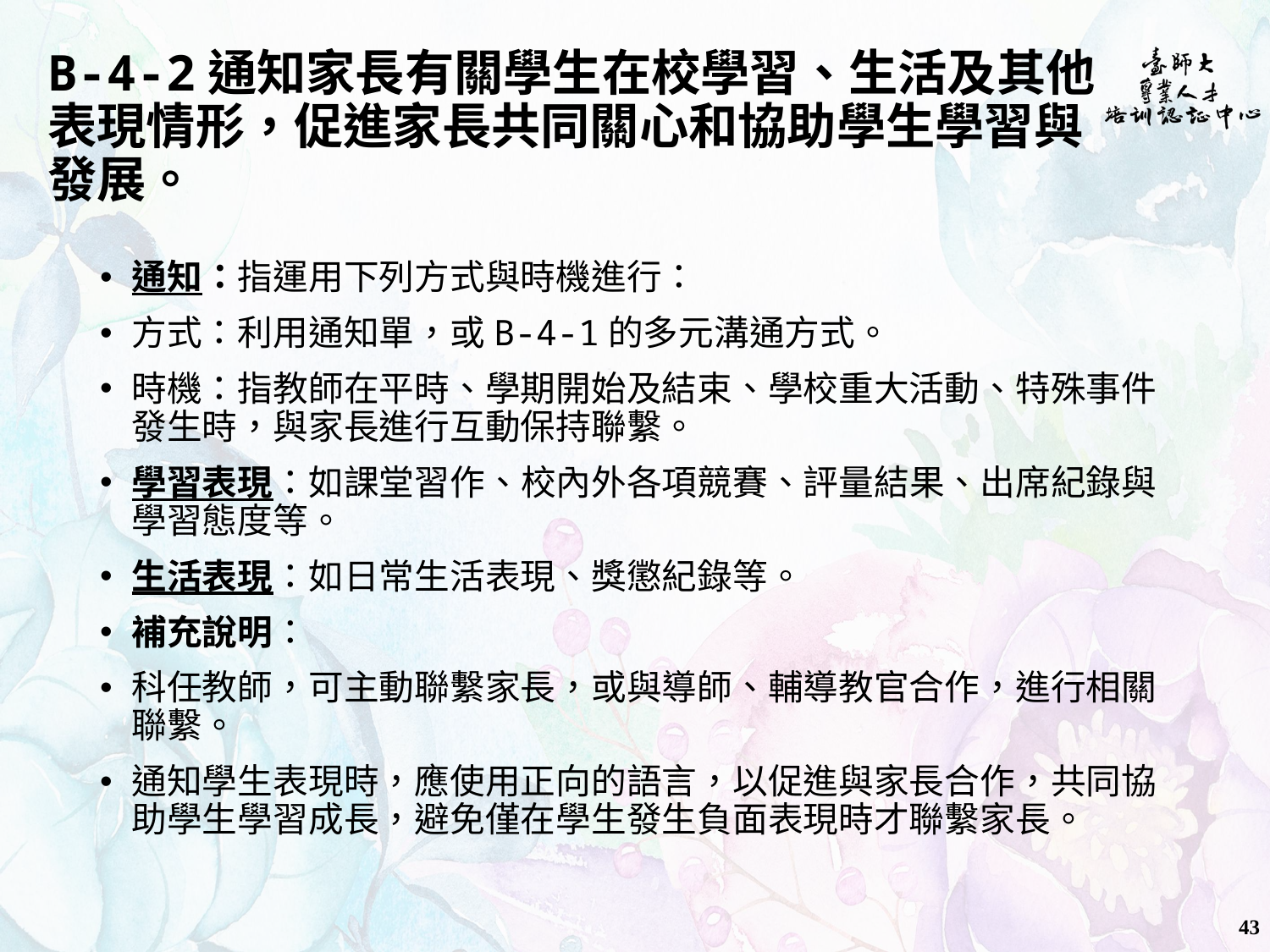

# B-4-2通知家長有關學生在校學習、生活及其他表現情形，促進家長共同關心和協助學生學習與發展。
通知：指運用下列方式與時機進行：
方式：利用通知單，或B-4-1的多元溝通方式。
時機：指教師在平時、學期開始及結束、學校重大活動、特殊事件發生時，與家長進行互動保持聯繫。
學習表現：如課堂習作、校內外各項競賽、評量結果、出席紀錄與學習態度等。
生活表現：如日常生活表現、獎懲紀錄等。
補充說明：
科任教師，可主動聯繫家長，或與導師、輔導教官合作，進行相關聯繫。
通知學生表現時，應使用正向的語言，以促進與家長合作，共同協助學生學習成長，避免僅在學生發生負面表現時才聯繫家長。
43